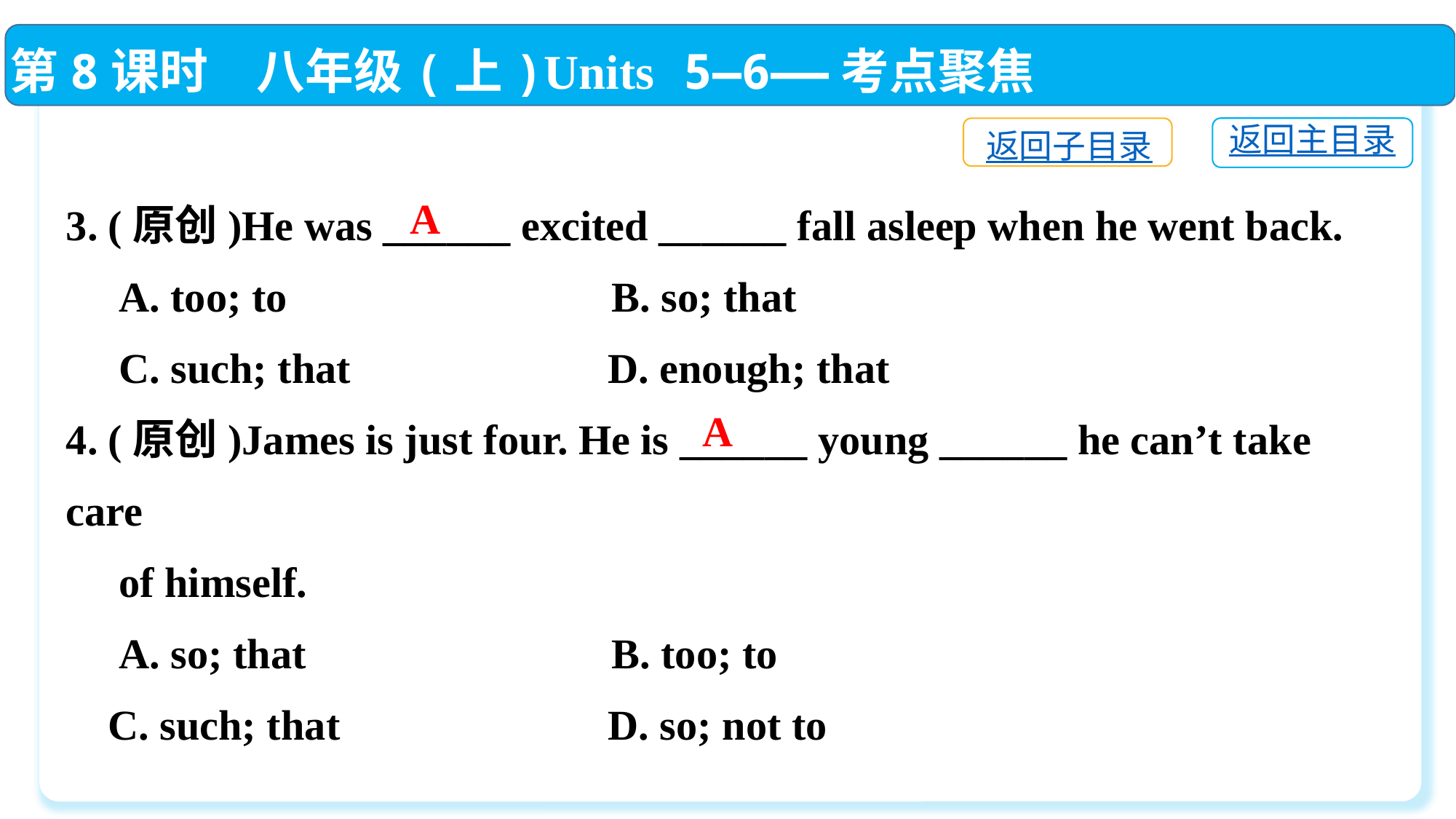

第8课时　八年级(上)Units 5—6——考点聚焦

返回主目录

返回子目录
3. (原创)He was ______ excited ______ fall asleep when he went back.
     A. too; to			B. so; that
     C. such; that		          D. enough; that
4. (原创)James is just four. He is ______ young ______ he can’t take care
     of himself.
     A. so; that			B. too; to
    C. such; that		          D. so; not to
A

A